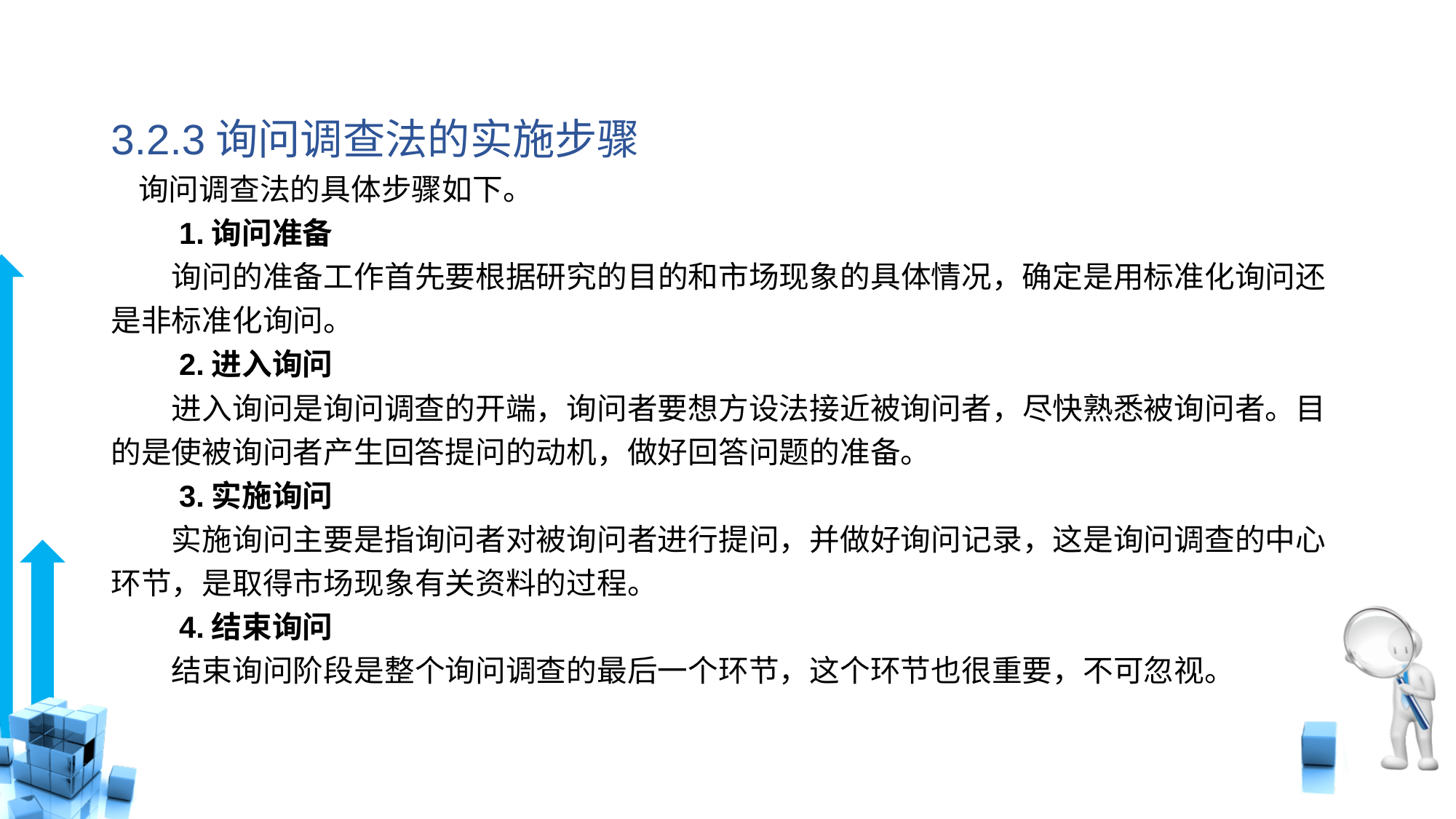

# 3.2.3询问调查法的实施步骤
   询问调查法的具体步骤如下。
　　1.询问准备
　　询问的准备工作首先要根据研究的目的和市场现象的具体情况，确定是用标准化询问还是非标准化询问。
　　2.进入询问
　　进入询问是询问调查的开端，询问者要想方设法接近被询问者，尽快熟悉被询问者。目的是使被询问者产生回答提问的动机，做好回答问题的准备。
　　3.实施询问
　　实施询问主要是指询问者对被询问者进行提问，并做好询问记录，这是询问调查的中心环节，是取得市场现象有关资料的过程。
　　4.结束询问
　　结束询问阶段是整个询问调查的最后一个环节，这个环节也很重要，不可忽视。